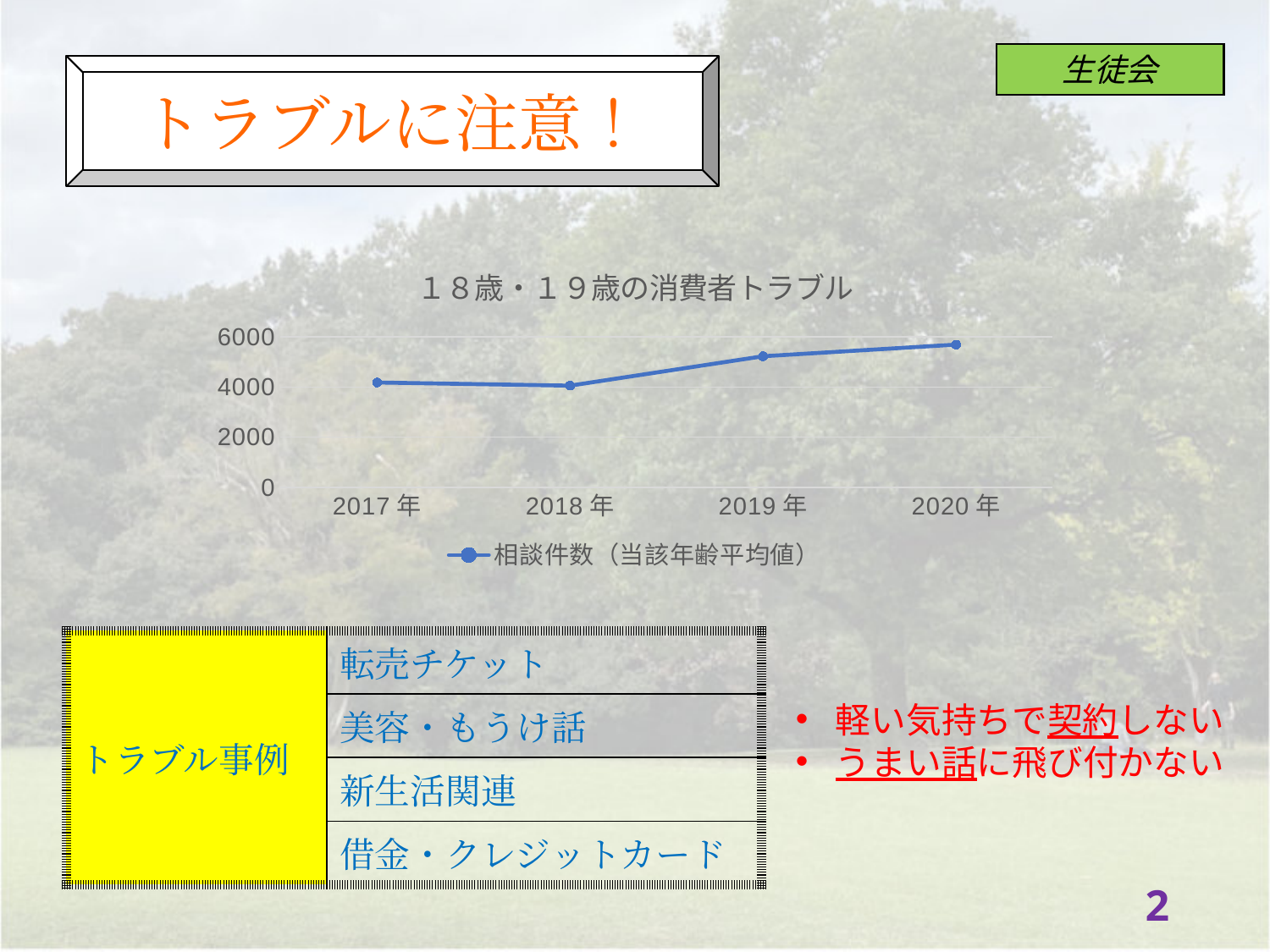

トラブルに注意！

### Chart: １８歳・１９歳の消費者トラブル

| Category | 相談件数（当該年齢平均値） |
|---|---|
| 2017年 | 4181.0 |
| 2018年 | 4057.0 |
| 2019年 | 5225.0 |
| 2020年 | 5689.0 |
| トラブル事例 | 転売チケット |
| --- | --- |
|  | 美容・もうけ話 |
|  | 新生活関連 |
|  | 借金・クレジットカード |
軽い気持ちで契約しない
うまい話に飛び付かない
2